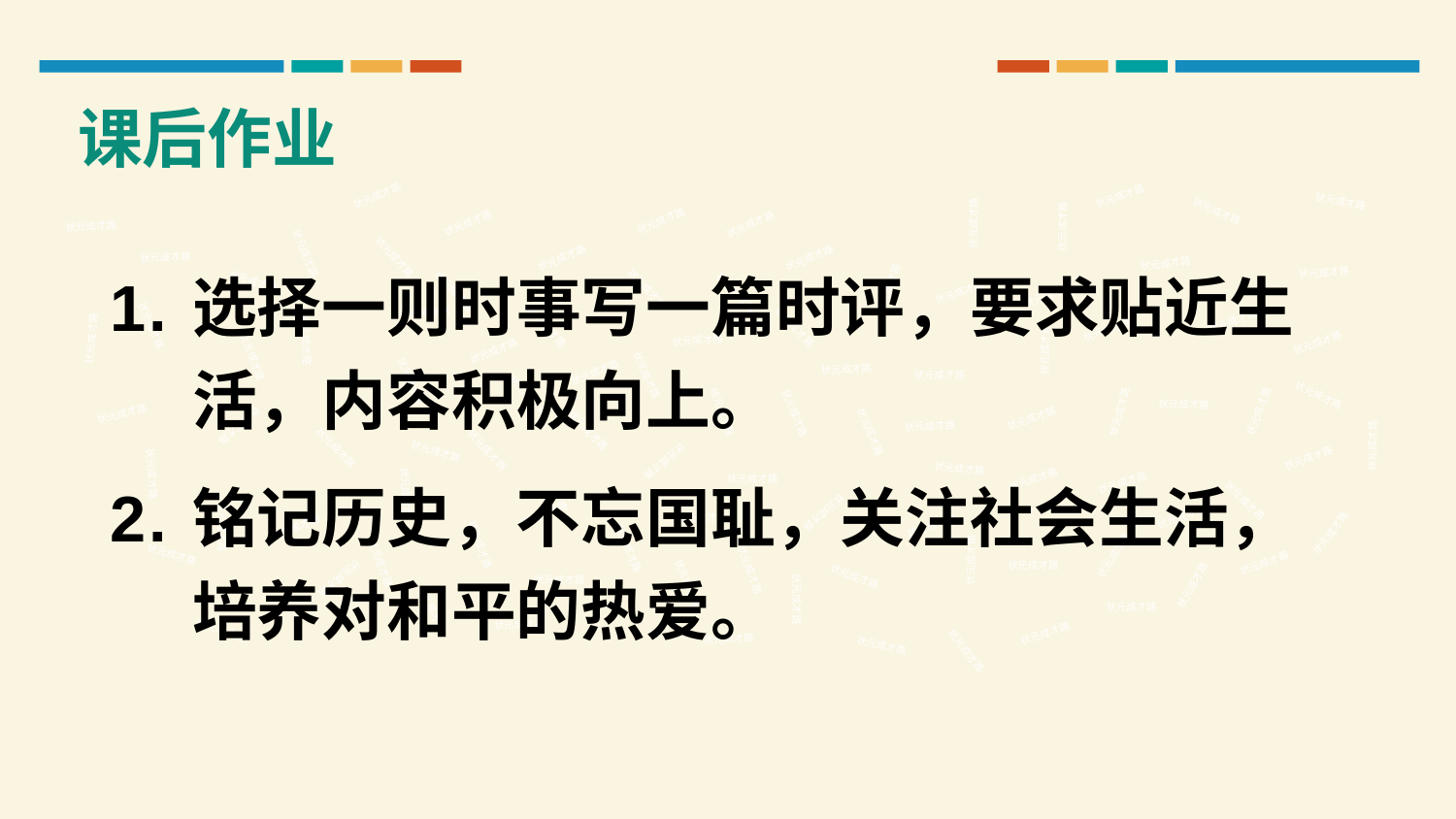

课后作业
状元成才路
状元成才路
状元成才路
状元成才路
状元成才路
状元成才路
状元成才路
状元成才路
状元成才路
状元成才路
状元成才路
状元成才路
状元成才路
选择一则时事写一篇时评，要求贴近生活，内容积极向上。
铭记历史，不忘国耻，关注社会生活，培养对和平的热爱。
状元成才路
状元成才路
状元成才路
状元成才路
状元成才路
状元成才路
状元成才路
状元成才路
状元成才路
状元成才路
状元成才路
状元成才路
状元成才路
状元成才路
状元成才路
状元成才路
状元成才路
状元成才路
状元成才路
状元成才路
状元成才路
状元成才路
状元成才路
状元成才路
状元成才路
状元成才路
状元成才路
状元成才路
状元成才路
状元成才路
状元成才路
状元成才路
状元成才路
状元成才路
状元成才路
状元成才路
状元成才路
状元成才路
状元成才路
状元成才路
状元成才路
状元成才路
状元成才路
状元成才路
状元成才路
状元成才路
状元成才路
状元成才路
状元成才路
状元成才路
状元成才路
状元成才路
状元成才路
状元成才路
状元成才路
状元成才路
状元成才路
状元成才路
状元成才路
状元成才路
状元成才路
状元成才路
状元成才路
状元成才路
状元成才路
状元成才路
状元成才路
状元成才路
状元成才路
状元成才路
状元成才路
状元成才路
状元成才路
状元成才路
状元成才路
状元成才路
状元成才路
状元成才路
状元成才路
状元成才路
状元成才路
状元成才路
状元成才路
状元成才路
状元成才路
状元成才路